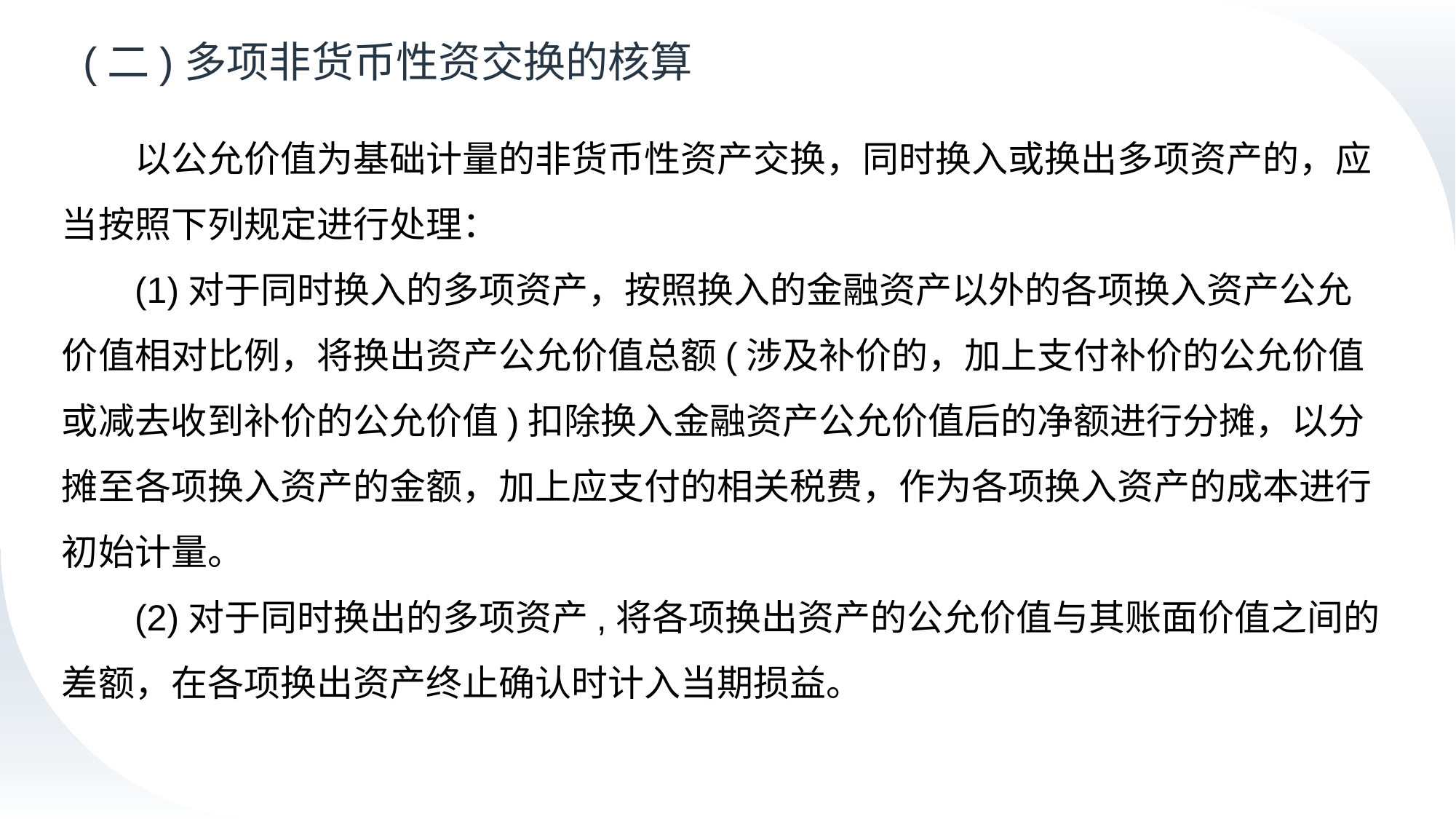

# (二)多项非货币性资交换的核算
以公允价值为基础计量的非货币性资产交换，同时换入或换出多项资产的，应当按照下列规定进行处理：
(1)对于同时换入的多项资产，按照换入的金融资产以外的各项换入资产公允价值相对比例，将换出资产公允价值总额(涉及补价的，加上支付补价的公允价值或减去收到补价的公允价值)扣除换入金融资产公允价值后的净额进行分摊，以分摊至各项换入资产的金额，加上应支付的相关税费，作为各项换入资产的成本进行初始计量。
(2)对于同时换出的多项资产,将各项换出资产的公允价值与其账面价值之间的差额，在各项换出资产终止确认时计入当期损益。